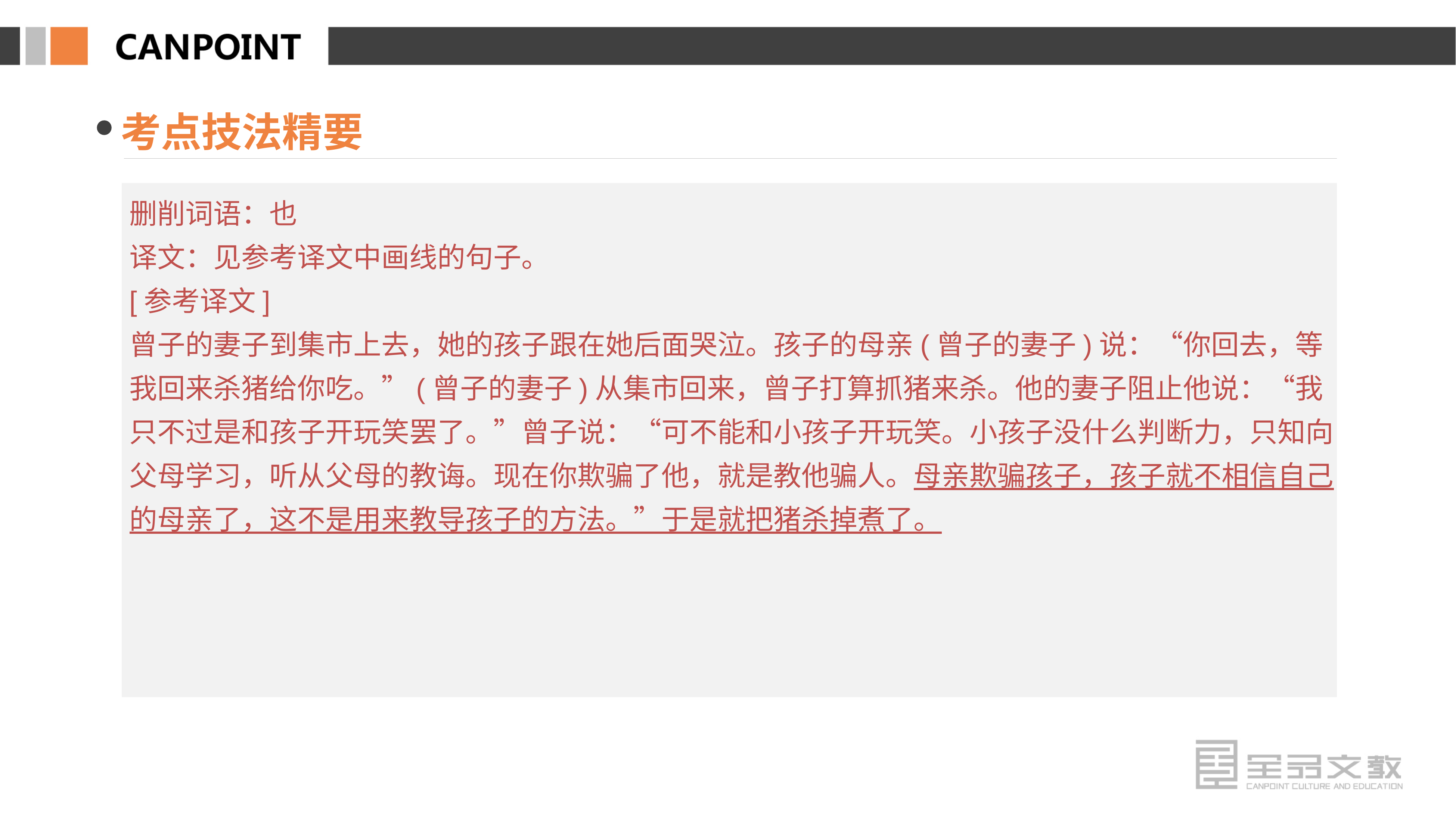

考点技法精要

删削词语：也
译文：见参考译文中画线的句子。
[参考译文]
曾子的妻子到集市上去，她的孩子跟在她后面哭泣。孩子的母亲(曾子的妻子)说：“你回去，等我回来杀猪给你吃。”(曾子的妻子)从集市回来，曾子打算抓猪来杀。他的妻子阻止他说：“我只不过是和孩子开玩笑罢了。”曾子说：“可不能和小孩子开玩笑。小孩子没什么判断力，只知向父母学习，听从父母的教诲。现在你欺骗了他，就是教他骗人。母亲欺骗孩子，孩子就不相信自己的母亲了，这不是用来教导孩子的方法。”于是就把猪杀掉煮了。